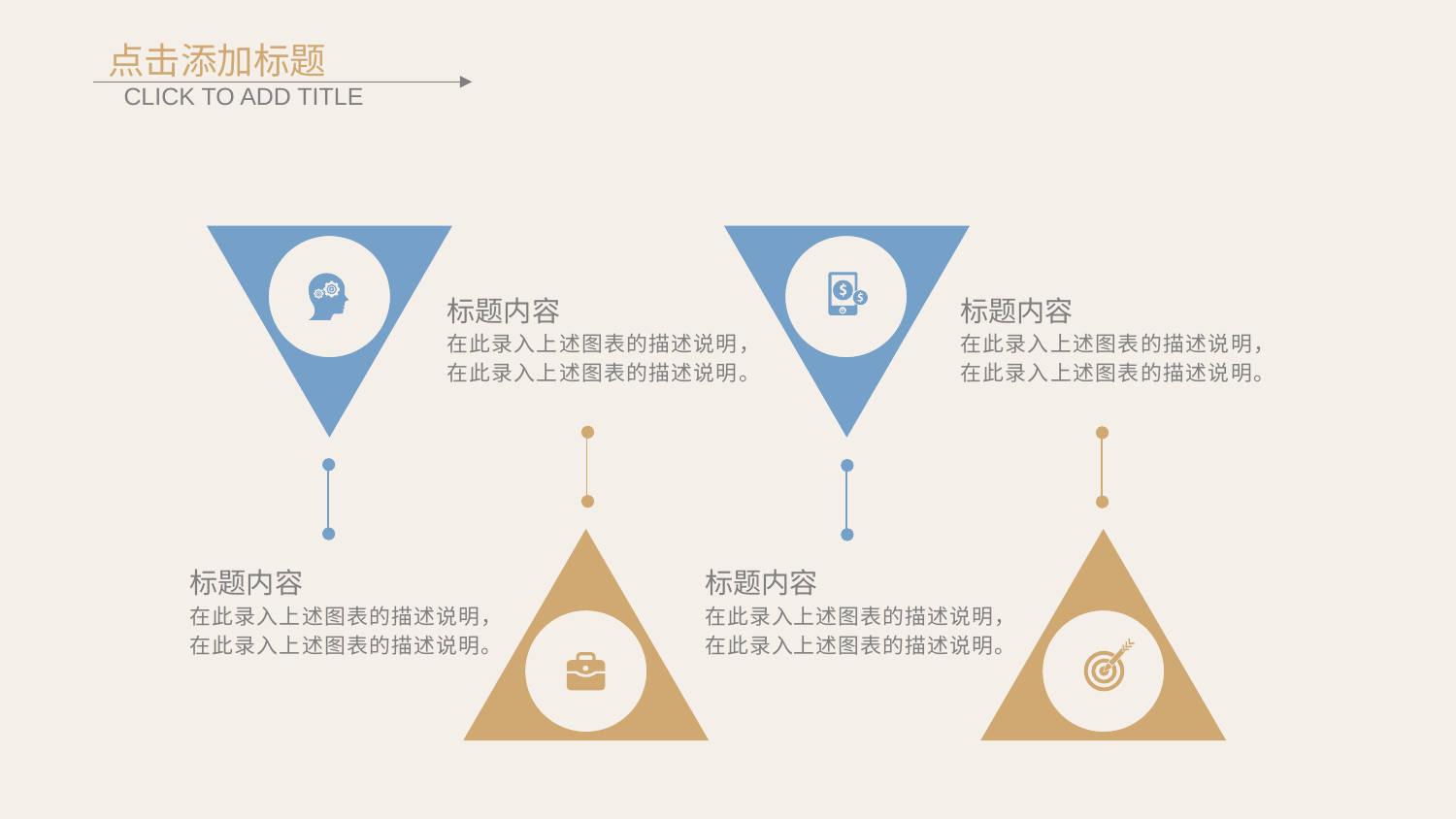

点击添加标题
CLICK TO ADD TITLE

标题内容
在此录入上述图表的描述说明，在此录入上述图表的描述说明。
标题内容
在此录入上述图表的描述说明，在此录入上述图表的描述说明。

标题内容
在此录入上述图表的描述说明，在此录入上述图表的描述说明。
标题内容
在此录入上述图表的描述说明，在此录入上述图表的描述说明。